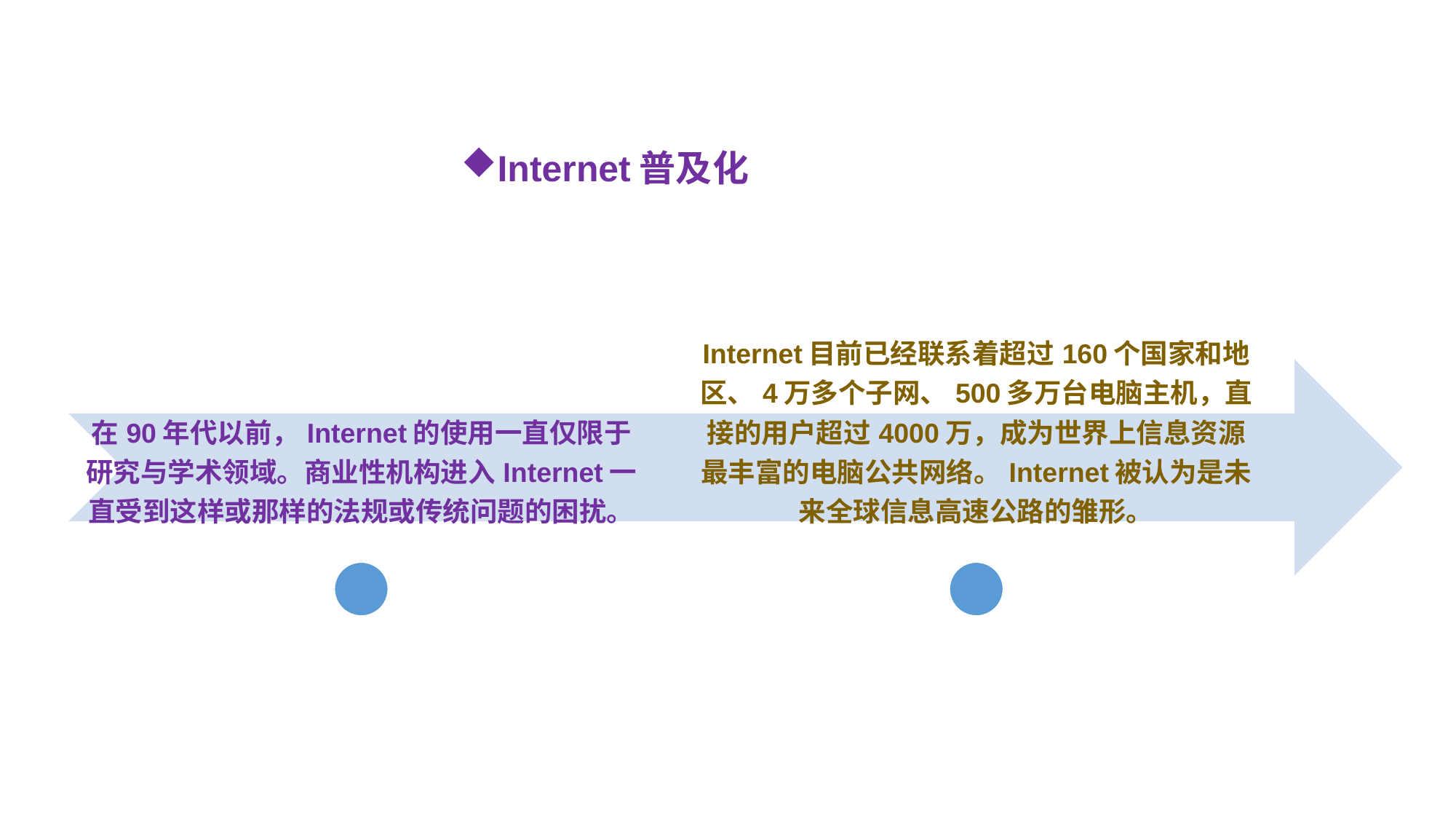

Internet普及化
在90年代以前，Internet的使用一直仅限于研究与学术领域。商业性机构进入Internet一直受到这样或那样的法规或传统问题的困扰。
Internet目前已经联系着超过160个国家和地区、4万多个子网、500多万台电脑主机，直接的用户超过4000万，成为世界上信息资源最丰富的电脑公共网络。Internet被认为是未来全球信息高速公路的雏形。